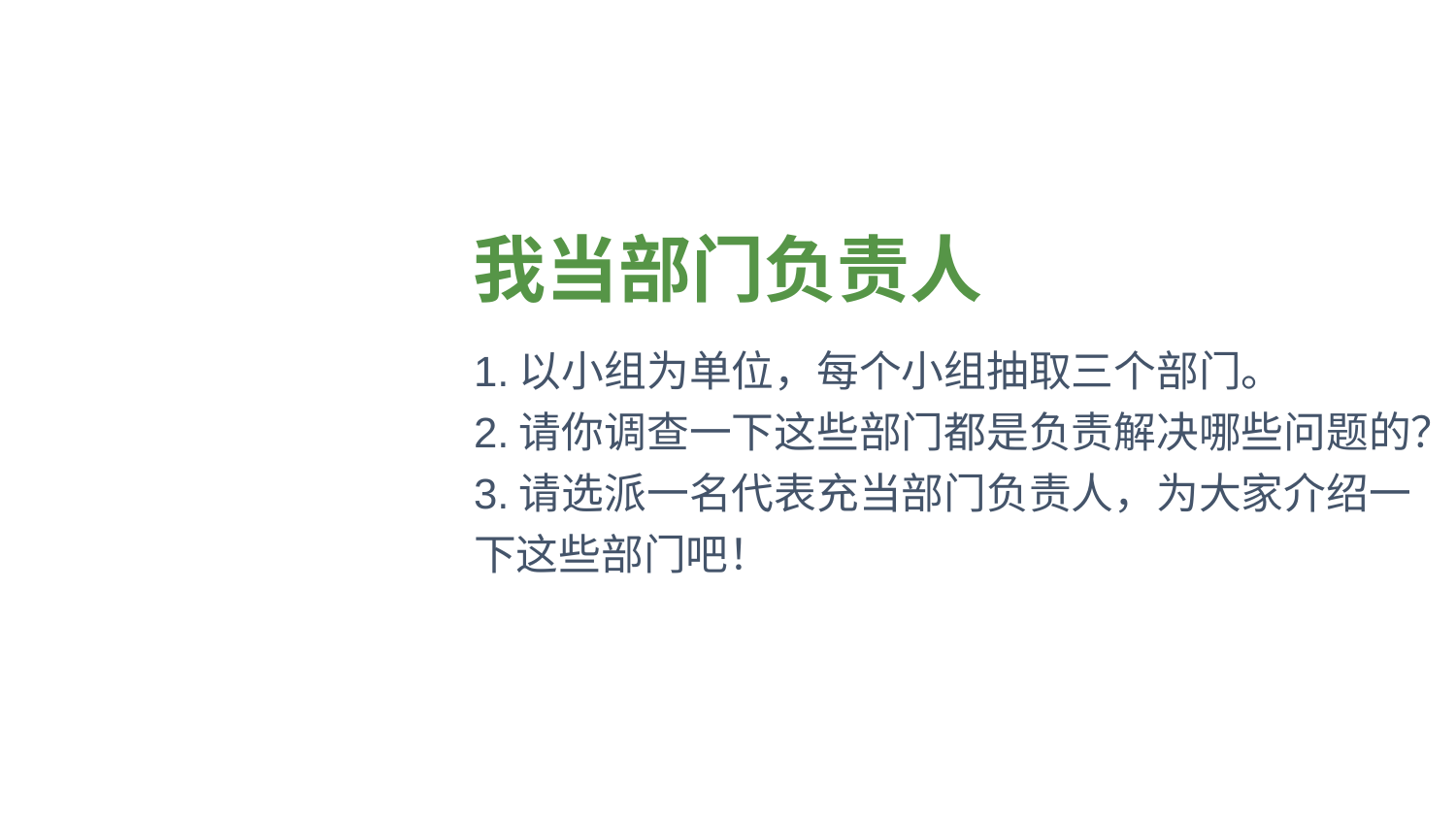

我当部门负责人
1.以小组为单位，每个小组抽取三个部门。
2.请你调查一下这些部门都是负责解决哪些问题的？
3.请选派一名代表充当部门负责人，为大家介绍一下这些部门吧！